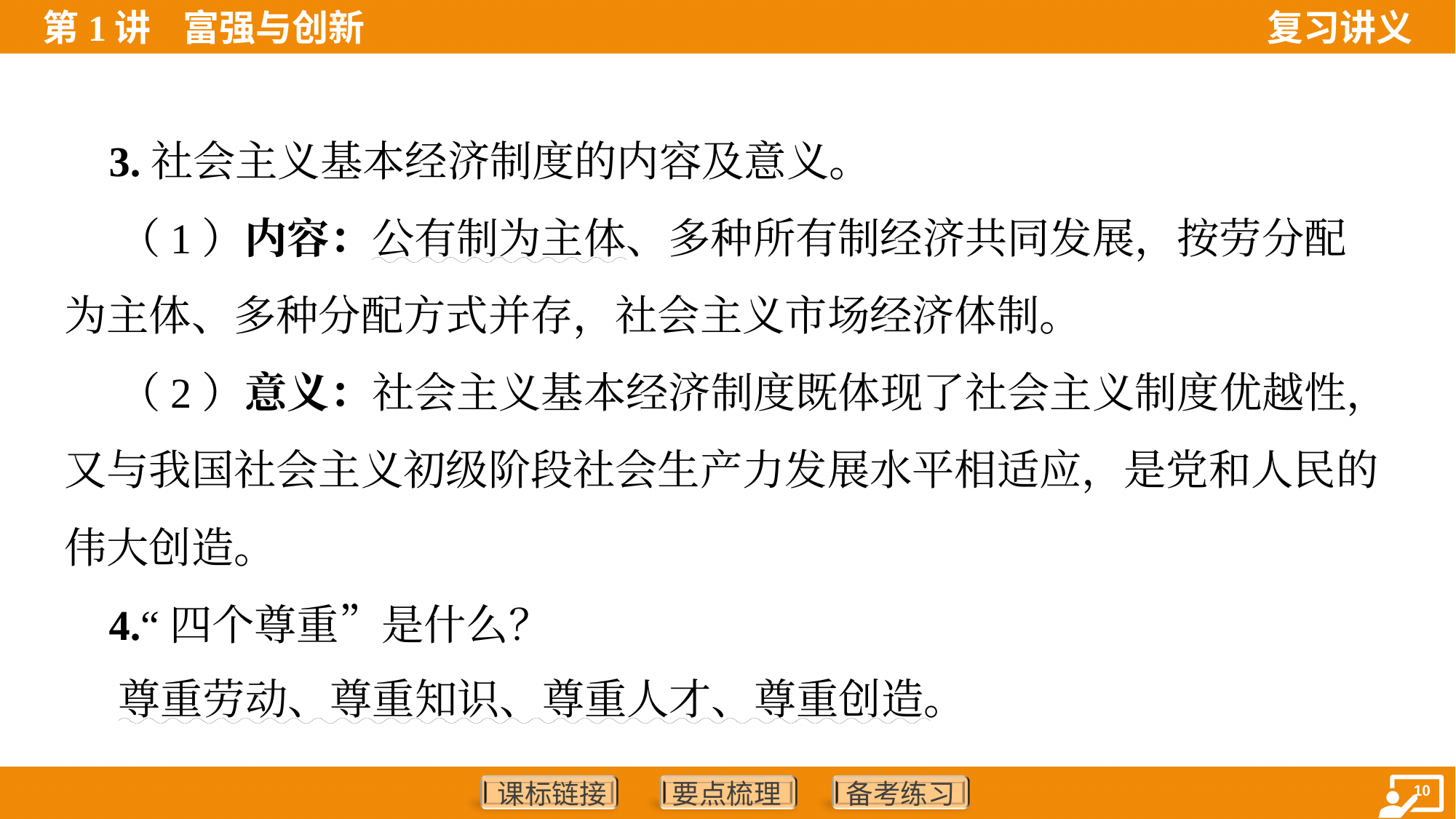

3.社会主义基本经济制度的内容及意义。
    （1）内容：公有制为主体、多种所有制经济共同发展，按劳分配
为主体、多种分配方式并存，社会主义市场经济体制。
    （2）意义：社会主义基本经济制度既体现了社会主义制度优越性，
又与我国社会主义初级阶段社会生产力发展水平相适应，是党和人民的
伟大创造。
    4.“四个尊重”是什么？
    尊重劳动、尊重知识、尊重人才、尊重创造。